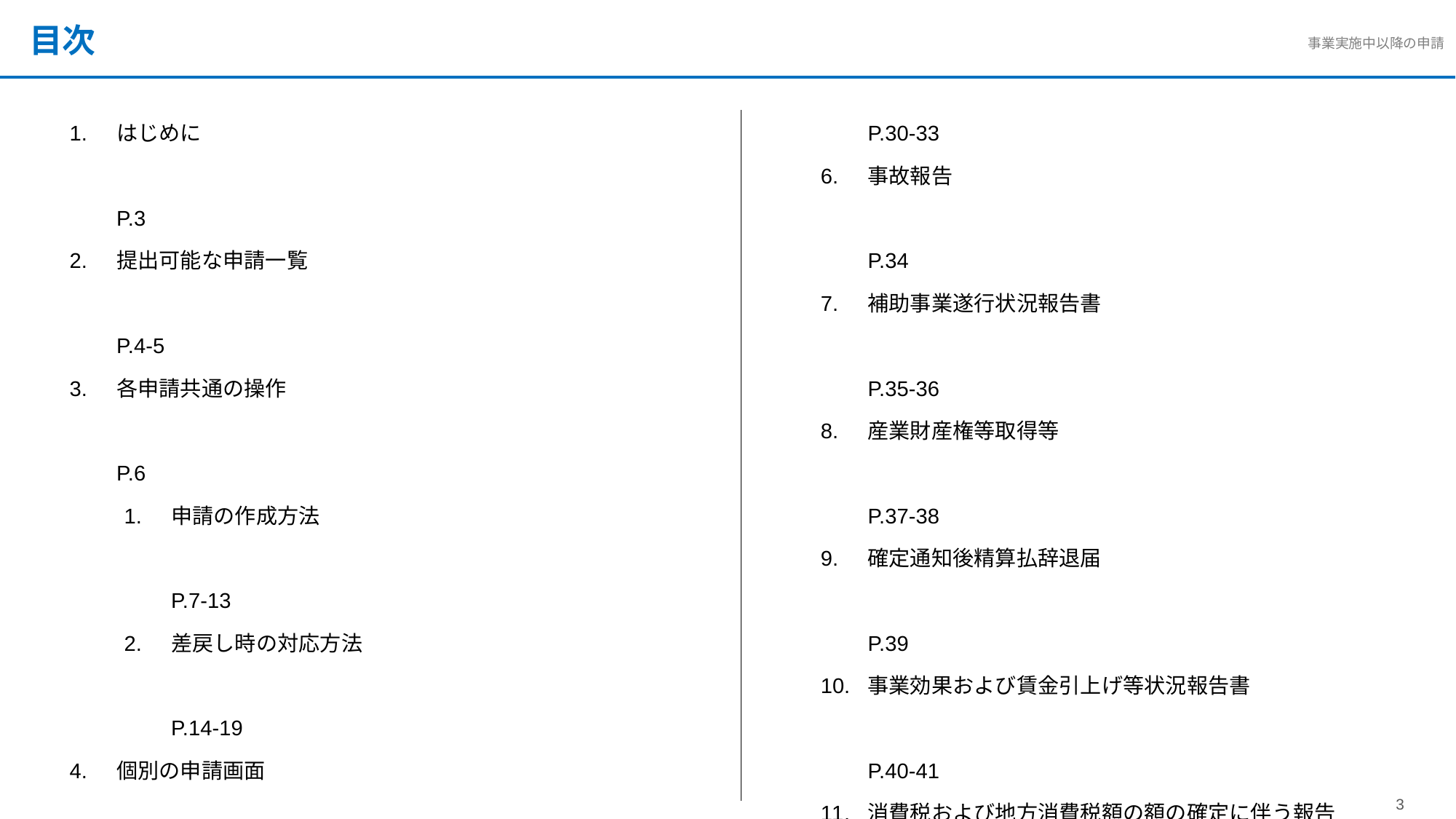

目次
はじめに	P.3
提出可能な申請一覧	P.4-5
各申請共通の操作	P.6
申請の作成方法	P.7-13
差戻し時の対応方法	P.14-19
個別の申請画面	P.20
辞退申請	P.21
中止・廃止申請	P.22
変更承認申請（計画変更）	P.23-28
交付申請取下届	P.29
登録事項変更届	P.30-33
事故報告	P.34
補助事業遂行状況報告書	P.35-36
産業財産権等取得等	P.37-38
確定通知後精算払辞退届	P.39
事業効果および賃金引上げ等状況報告書	P.40-41
消費税および地方消費税額の額の確定に伴う報告	P.42
取得財産の処分承認申請	P.43-44
取得財産の処分報告書	P.45-46
督促	P.47
お問い合わせ窓口	P.48-49